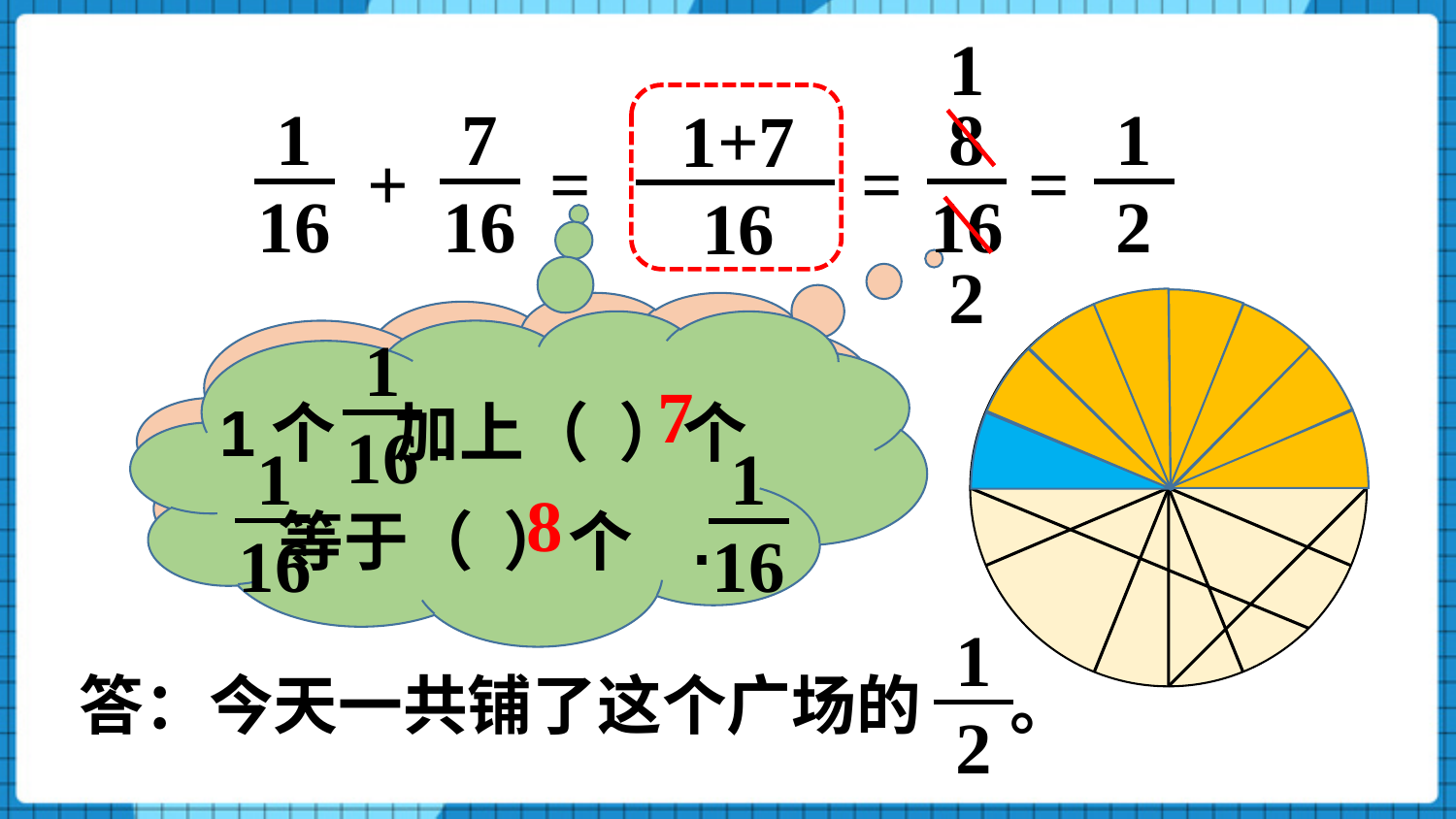

1

1+7
16
1
16
7
16
8
16
=
1
2
=
+
=
2

计算的结果，能约分的要约成最简分数。

1个    加上（  ）个
   等于（  ）个   .
1
16
1
16
1
16
7
8
1
2
答：今天一共铺了这个广场的      。